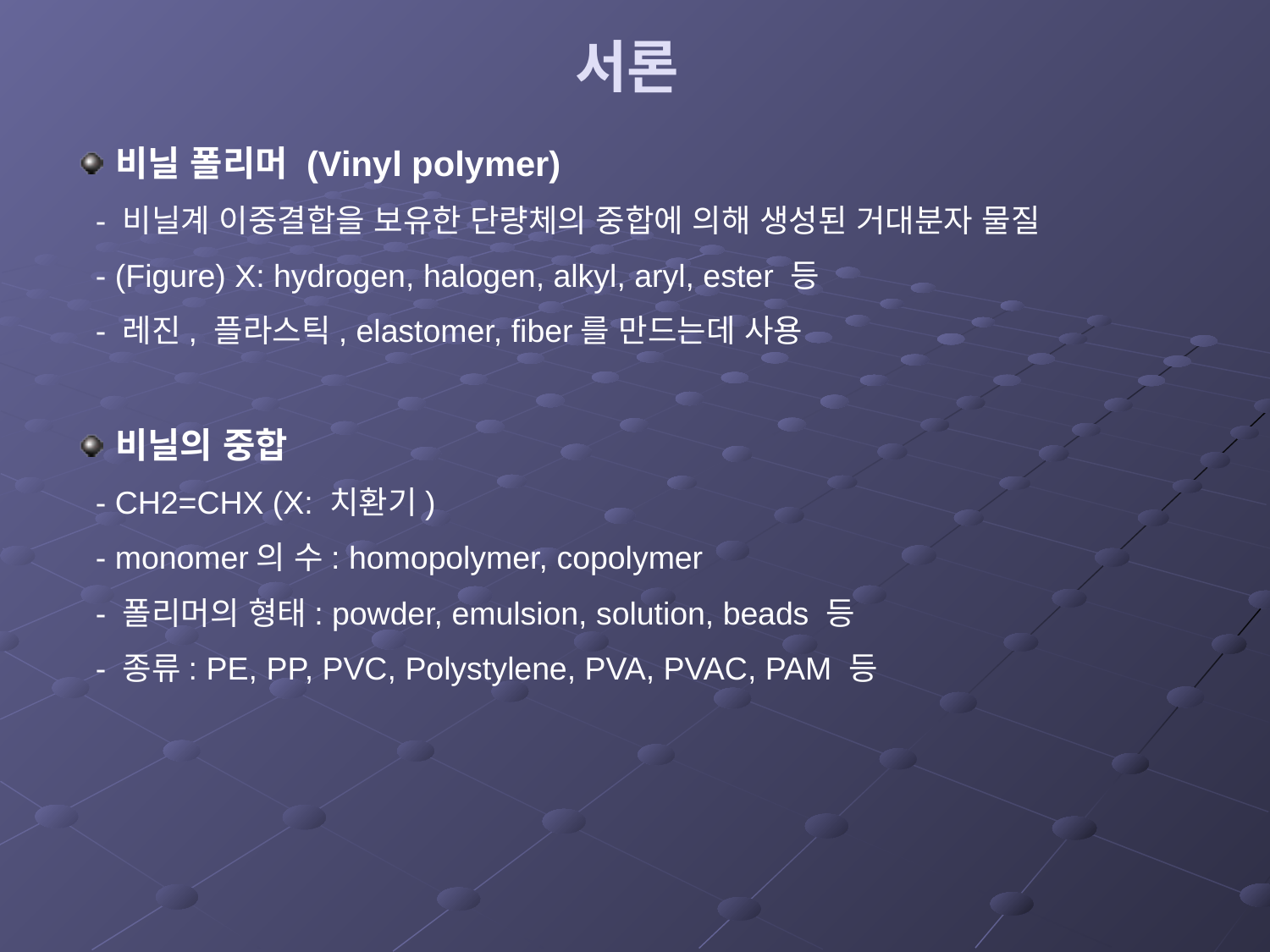

# 서론
비닐 폴리머 (Vinyl polymer)
  - 비닐계 이중결합을 보유한 단량체의 중합에 의해 생성된 거대분자 물질
  - (Figure) X: hydrogen, halogen, alkyl, aryl, ester 등
  - 레진, 플라스틱, elastomer, fiber를 만드는데 사용

비닐의 중합
  - CH2=CHX (X: 치환기)
  - monomer의 수: homopolymer, copolymer
  - 폴리머의 형태: powder, emulsion, solution, beads 등
  - 종류: PE, PP, PVC, Polystylene, PVA, PVAC, PAM 등